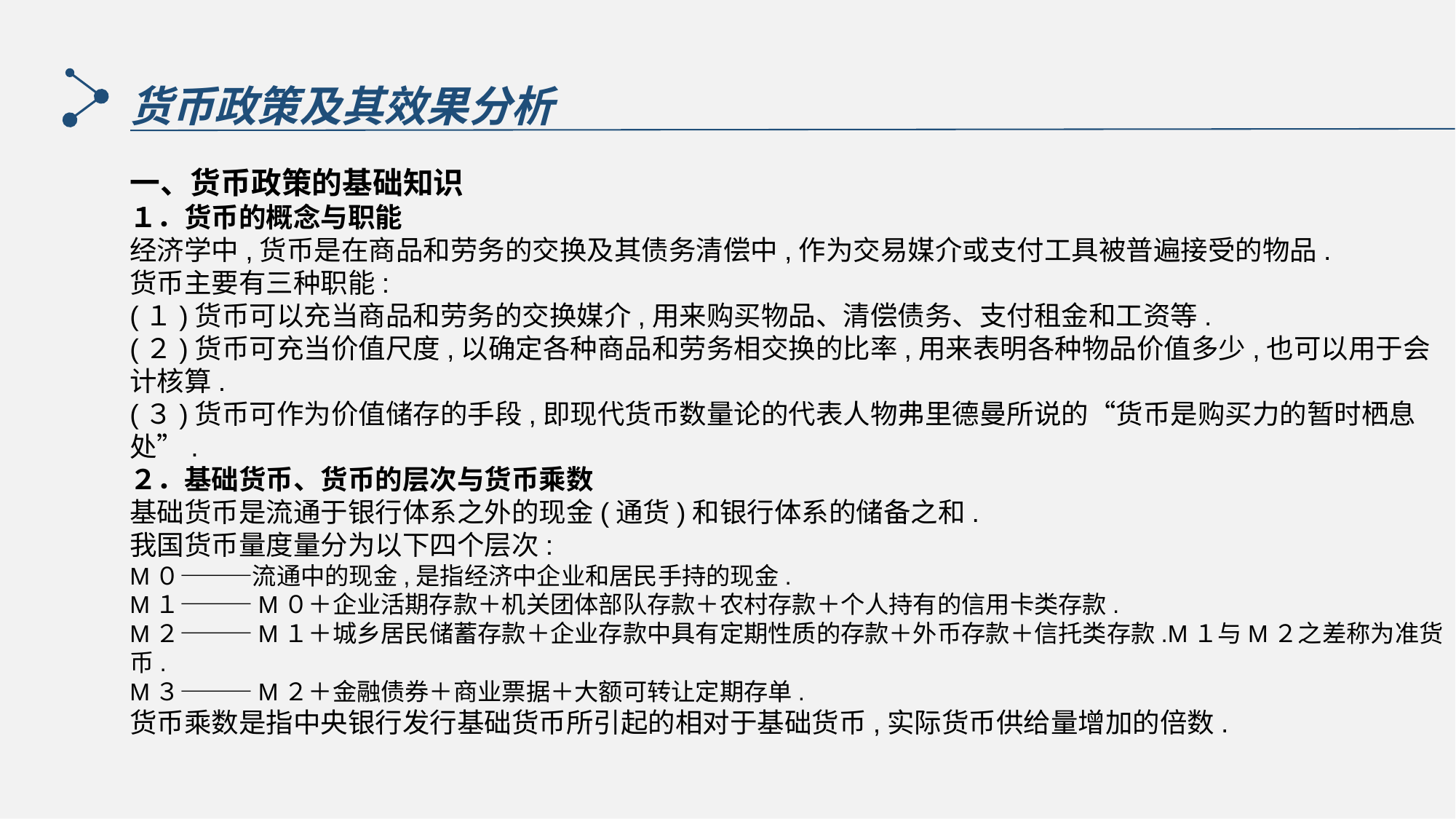

货币政策及其效果分析
一、货币政策的基础知识
１．货币的概念与职能
经济学中,货币是在商品和劳务的交换及其债务清偿中,作为交易媒介或支付工具被普遍接受的物品.
货币主要有三种职能:
(１)货币可以充当商品和劳务的交换媒介,用来购买物品、清偿债务、支付租金和工资等.
(２)货币可充当价值尺度,以确定各种商品和劳务相交换的比率,用来表明各种物品价值多少,也可以用于会计核算.
(３)货币可作为价值储存的手段,即现代货币数量论的代表人物弗里德曼所说的“货币是购买力的暂时栖息处”.
２．基础货币、货币的层次与货币乘数
基础货币是流通于银行体系之外的现金(通货)和银行体系的储备之和.
我国货币量度量分为以下四个层次:
M０———流通中的现金,是指经济中企业和居民手持的现金.
M１———M０＋企业活期存款＋机关团体部队存款＋农村存款＋个人持有的信用卡类存款.
M２———M１＋城乡居民储蓄存款＋企业存款中具有定期性质的存款＋外币存款＋信托类存款.M１与M２之差称为准货币.
M３———M２＋金融债券＋商业票据＋大额可转让定期存单.
货币乘数是指中央银行发行基础货币所引起的相对于基础货币,实际货币供给量增加的倍数.